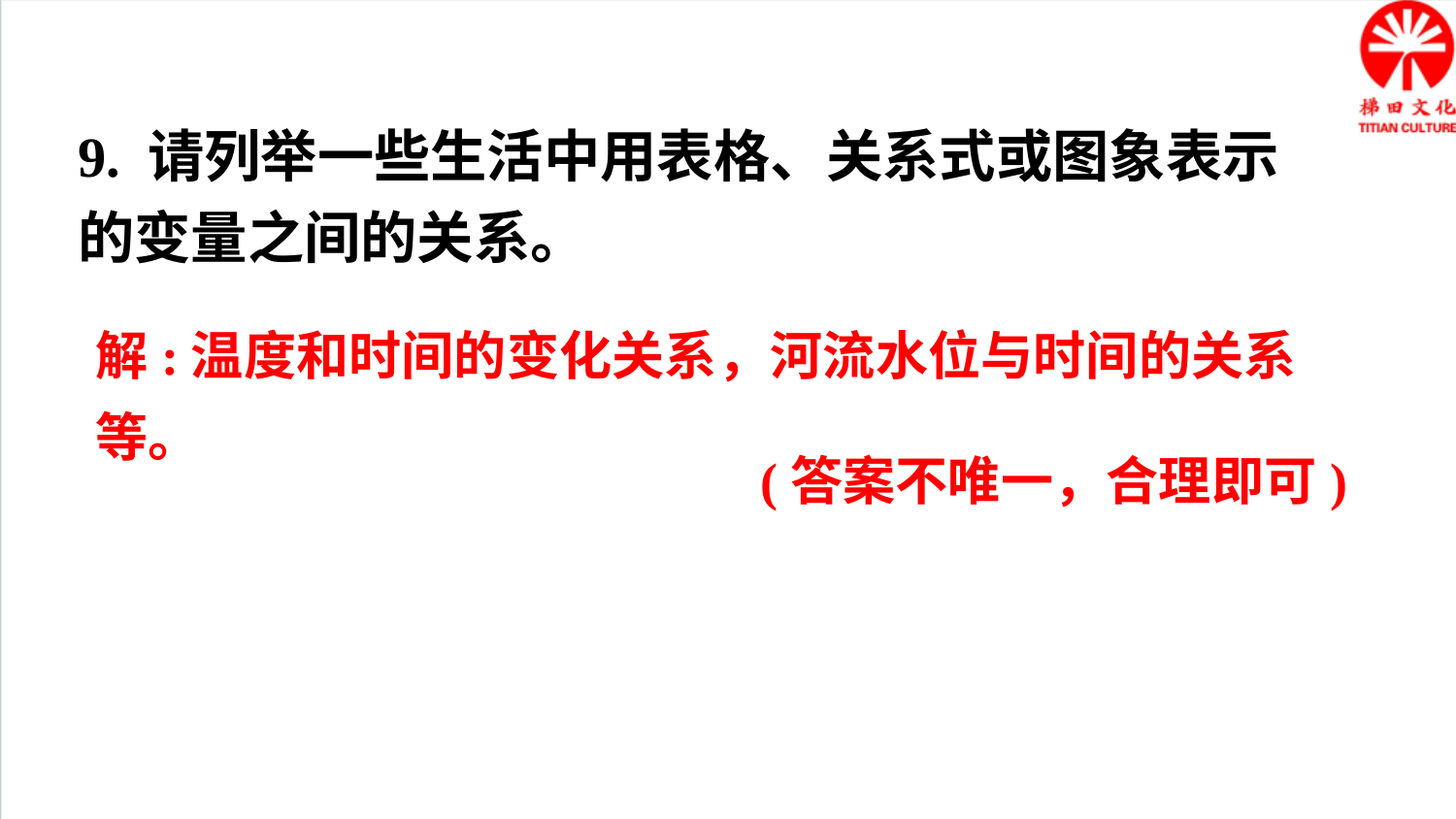

9. 请列举一些生活中用表格、关系式或图象表示的变量之间的关系。
解:温度和时间的变化关系，河流水位与时间的关系等。
(答案不唯一，合理即可)